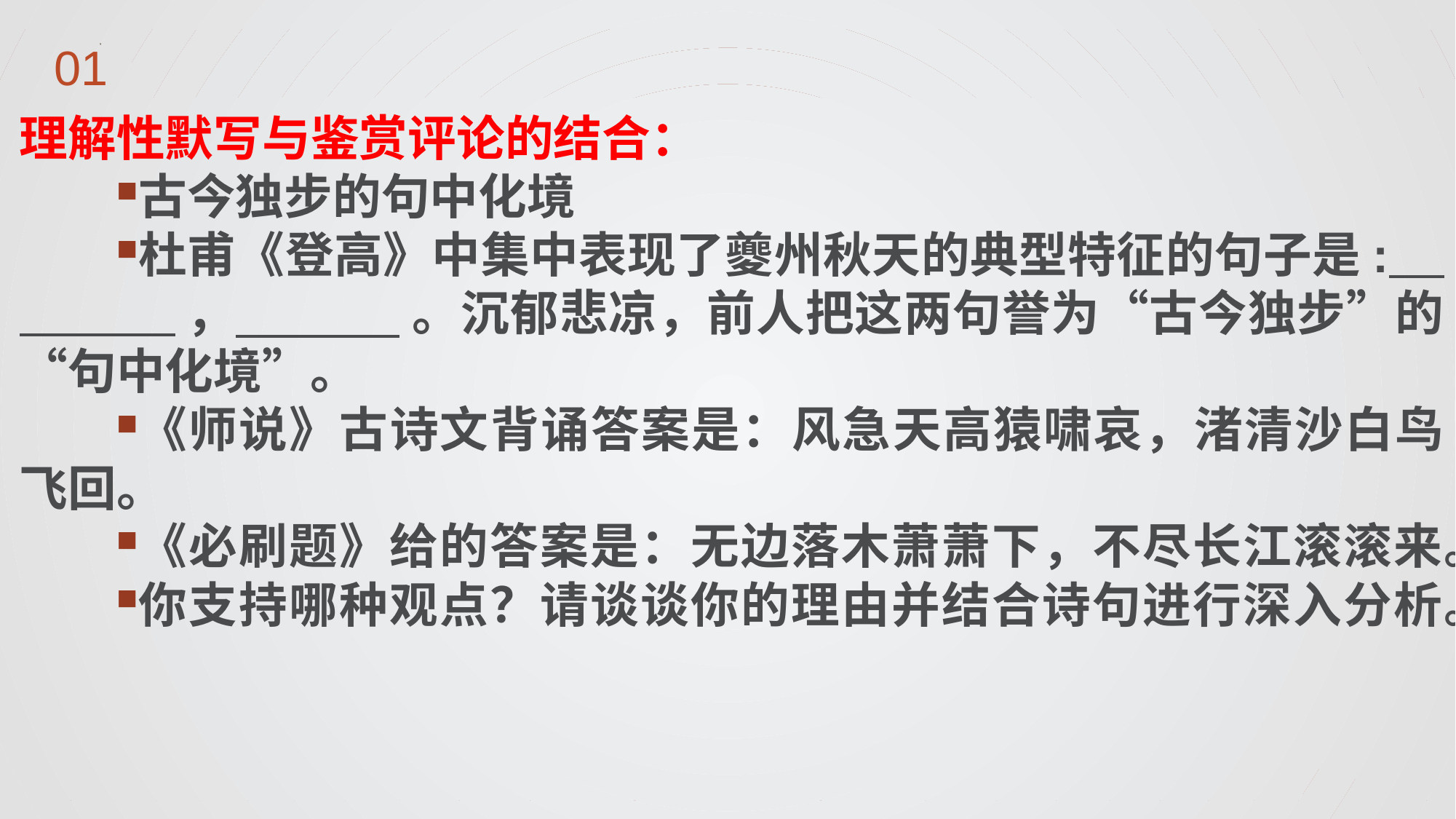

理解性默写与鉴赏评论的结合：
古今独步的句中化境
杜甫《登高》中集中表现了夔州秋天的典型特征的句子是:                ，               。沉郁悲凉，前人把这两句誉为“古今独步”的“句中化境”。
《师说》古诗文背诵答案是：风急天高猿啸哀，渚清沙白鸟飞回。
《必刷题》给的答案是：无边落木萧萧下，不尽长江滚滚来。
你支持哪种观点？请谈谈你的理由并结合诗句进行深入分析。